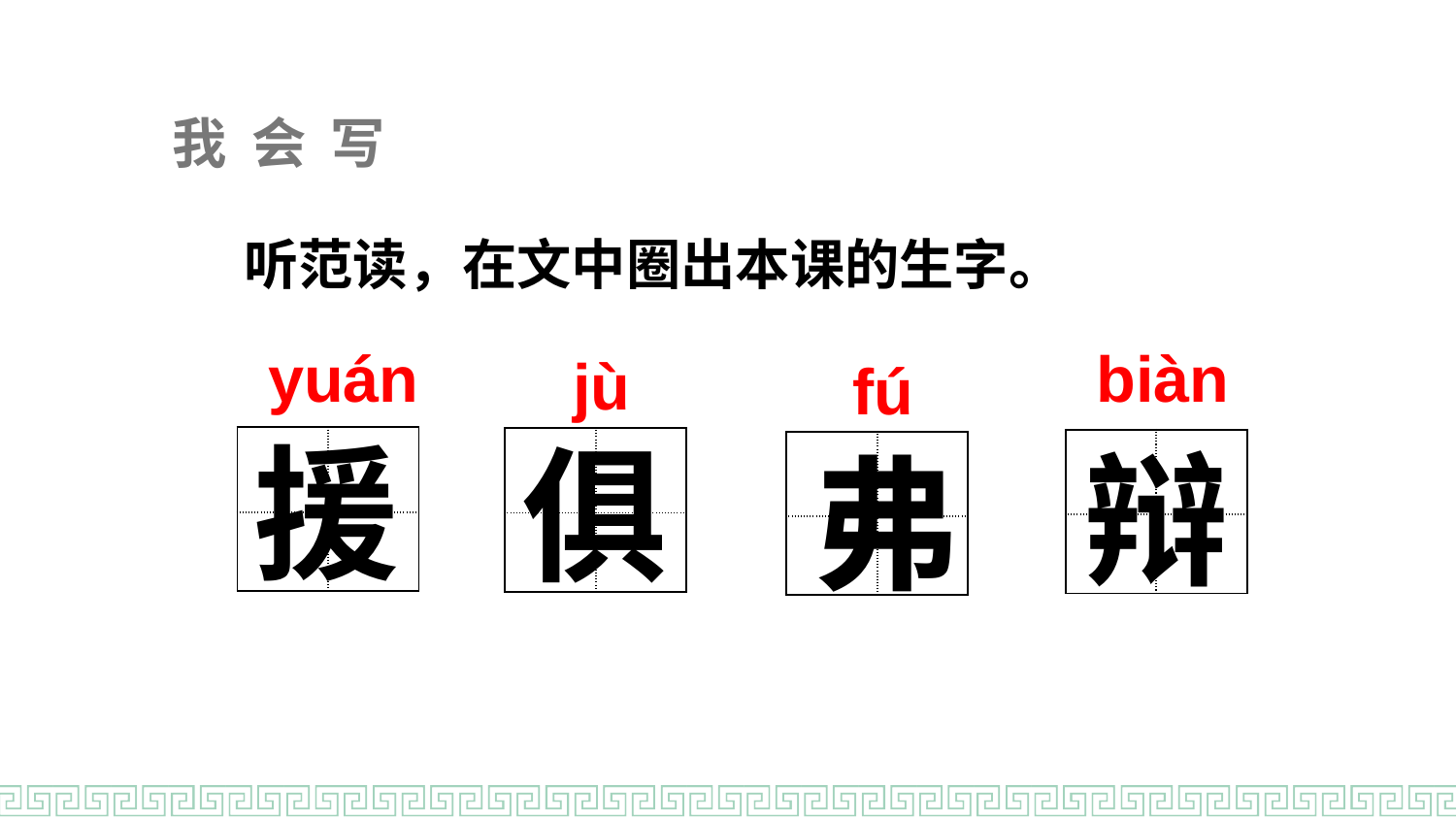

我会写
    听范读，在文中圈出本课的生字。
yuán
biàn
jù
fú
援
俱
辩
|  |  |
| --- | --- |
|  |  |
弗
|  |  |
| --- | --- |
|  |  |
|  |  |
| --- | --- |
|  |  |
|  |  |
| --- | --- |
|  |  |